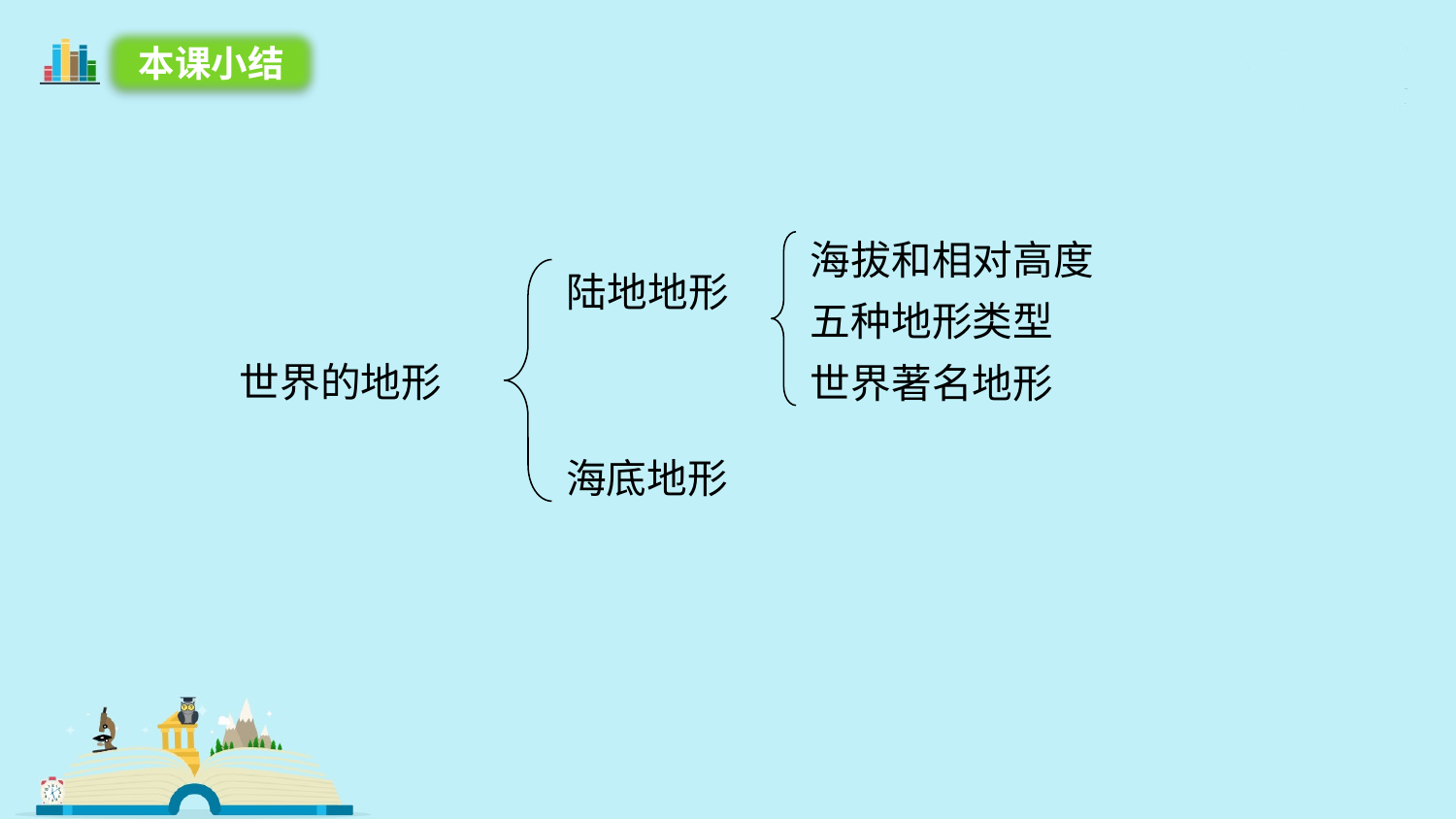

本课小结
海拔和相对高度

陆地地形
五种地形类型
世界的地形
世界著名地形
海底地形